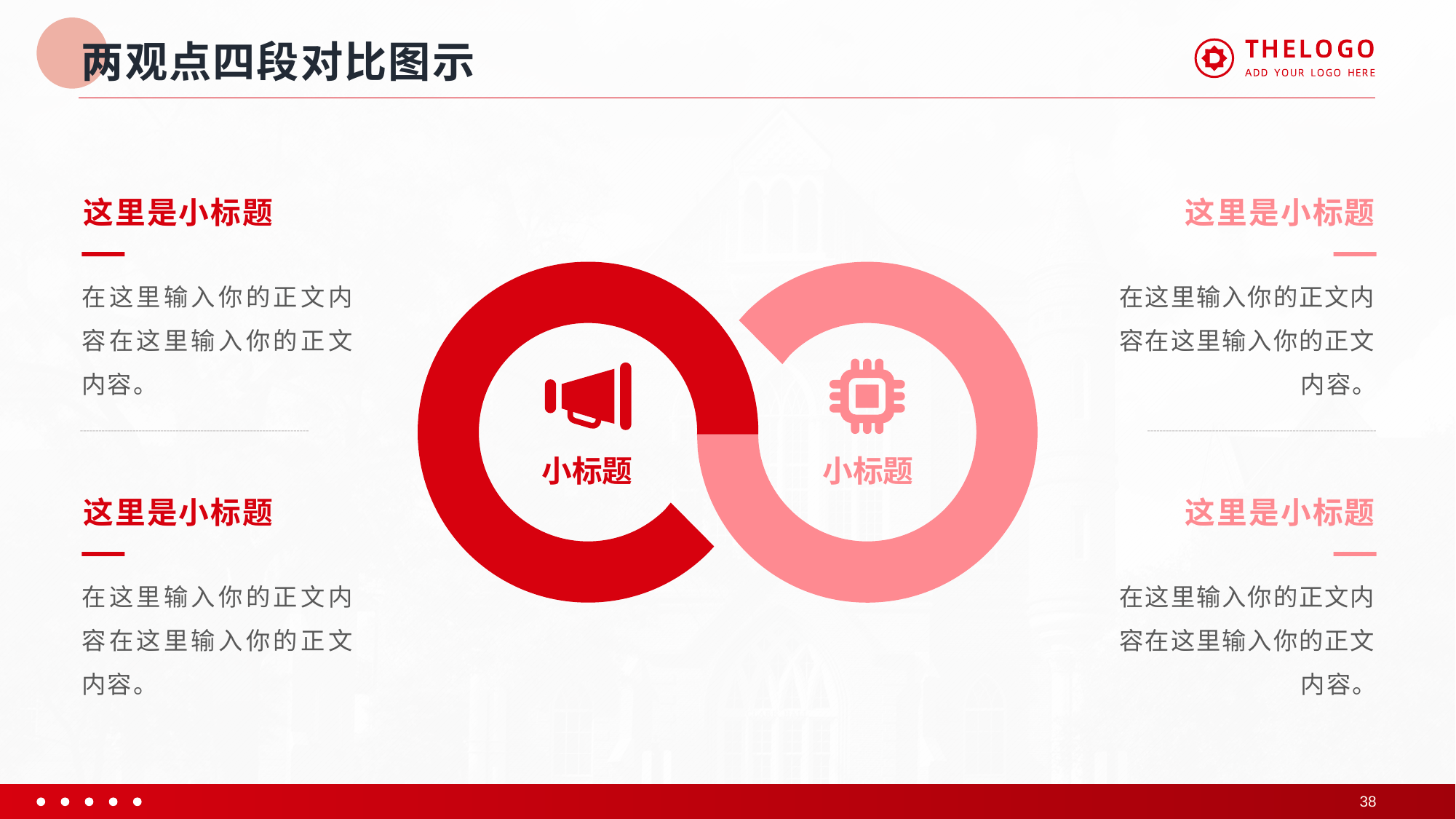

# 两观点四段对比图示
这里是小标题

在这里输入你的正文内容在这里输入你的正文内容。
这里是小标题

在这里输入你的正文内容在这里输入你的正文内容。

小标题
小标题
这里是小标题

在这里输入你的正文内容在这里输入你的正文内容。
这里是小标题

在这里输入你的正文内容在这里输入你的正文内容。
38